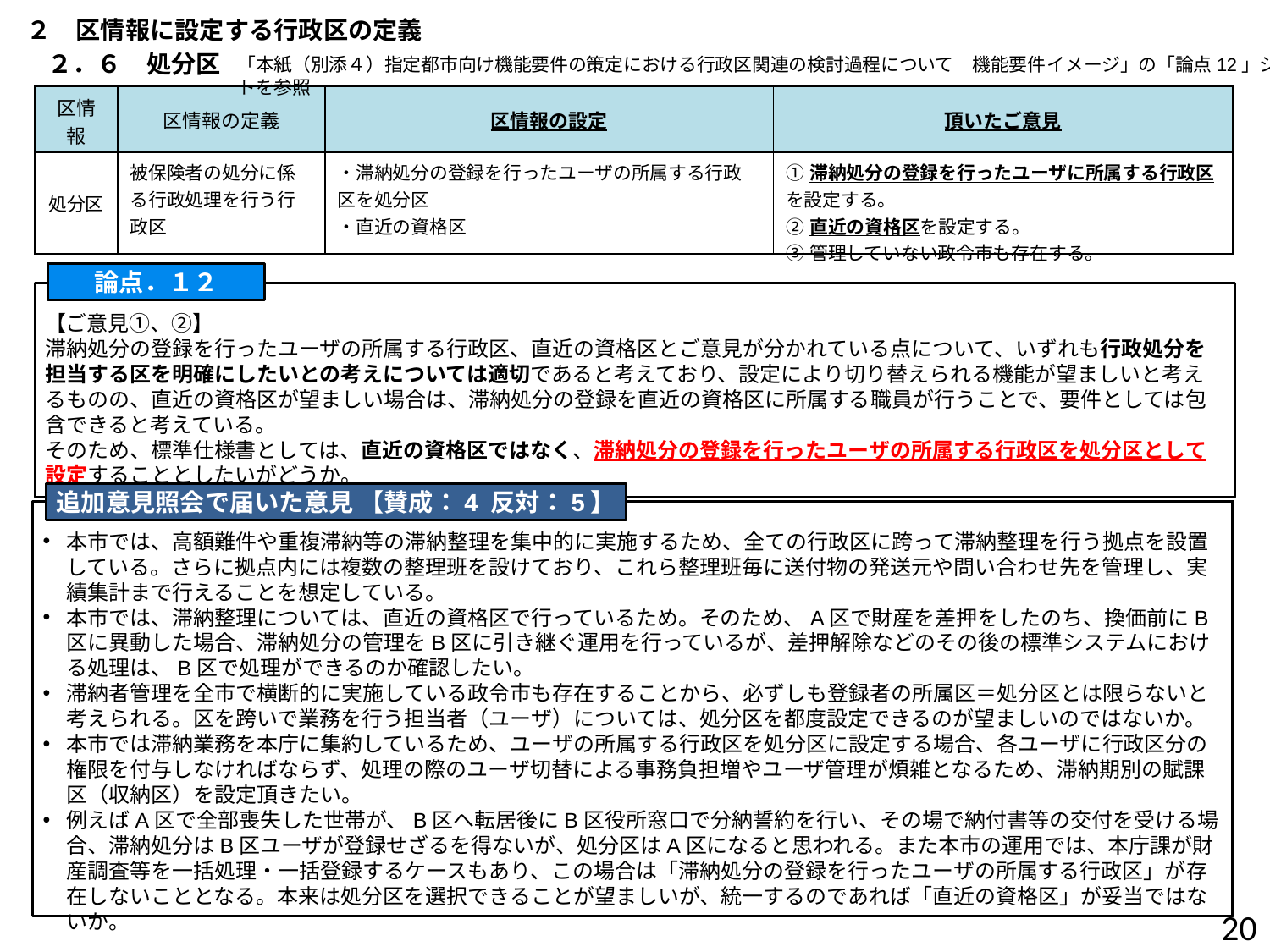

２　区情報に設定する行政区の定義
２．６　処分区
「本紙（別添４）指定都市向け機能要件の策定における行政区関連の検討過程について　機能要件イメージ」の「論点12」シートを参照
| 区情報 | 区情報の定義 | 区情報の設定 | 頂いたご意見 |
| --- | --- | --- | --- |
| 処分区 | 被保険者の処分に係る行政処理を行う行政区 | ・滞納処分の登録を行ったユーザの所属する行政区を処分区 ・直近の資格区 | ①滞納処分の登録を行ったユーザに所属する行政区を設定する。 ②直近の資格区を設定する。 ③管理していない政令市も存在する。 |
論点．１２

【ご意見①、②】
滞納処分の登録を行ったユーザの所属する行政区、直近の資格区とご意見が分かれている点について、いずれも行政処分を担当する区を明確にしたいとの考えについては適切であると考えており、設定により切り替えられる機能が望ましいと考えるものの、直近の資格区が望ましい場合は、滞納処分の登録を直近の資格区に所属する職員が行うことで、要件としては包含できると考えている。
そのため、標準仕様書としては、直近の資格区ではなく、滞納処分の登録を行ったユーザの所属する行政区を処分区として設定することとしたいがどうか。
追加意見照会で届いた意見 【賛成：4 反対：5】

本市では、高額難件や重複滞納等の滞納整理を集中的に実施するため、全ての行政区に跨って滞納整理を行う拠点を設置している。さらに拠点内には複数の整理班を設けており、これら整理班毎に送付物の発送元や問い合わせ先を管理し、実績集計まで行えることを想定している。
本市では、滞納整理については、直近の資格区で行っているため。そのため、A区で財産を差押をしたのち、換価前にB区に異動した場合、滞納処分の管理をB区に引き継ぐ運用を行っているが、差押解除などのその後の標準システムにおける処理は、B区で処理ができるのか確認したい。
滞納者管理を全市で横断的に実施している政令市も存在することから、必ずしも登録者の所属区＝処分区とは限らないと考えられる。区を跨いで業務を行う担当者（ユーザ）については、処分区を都度設定できるのが望ましいのではないか。
本市では滞納業務を本庁に集約しているため、ユーザの所属する行政区を処分区に設定する場合、各ユーザに行政区分の権限を付与しなければならず、処理の際のユーザ切替による事務負担増やユーザ管理が煩雑となるため、滞納期別の賦課区（収納区）を設定頂きたい。
例えばA区で全部喪失した世帯が、B区へ転居後にB区役所窓口で分納誓約を行い、その場で納付書等の交付を受ける場合、滞納処分はB区ユーザが登録せざるを得ないが、処分区はA区になると思われる。また本市の運用では、本庁課が財産調査等を一括処理・一括登録するケースもあり、この場合は「滞納処分の登録を行ったユーザの所属する行政区」が存在しないこととなる。本来は処分区を選択できることが望ましいが、統一するのであれば「直近の資格区」が妥当ではないか。
20